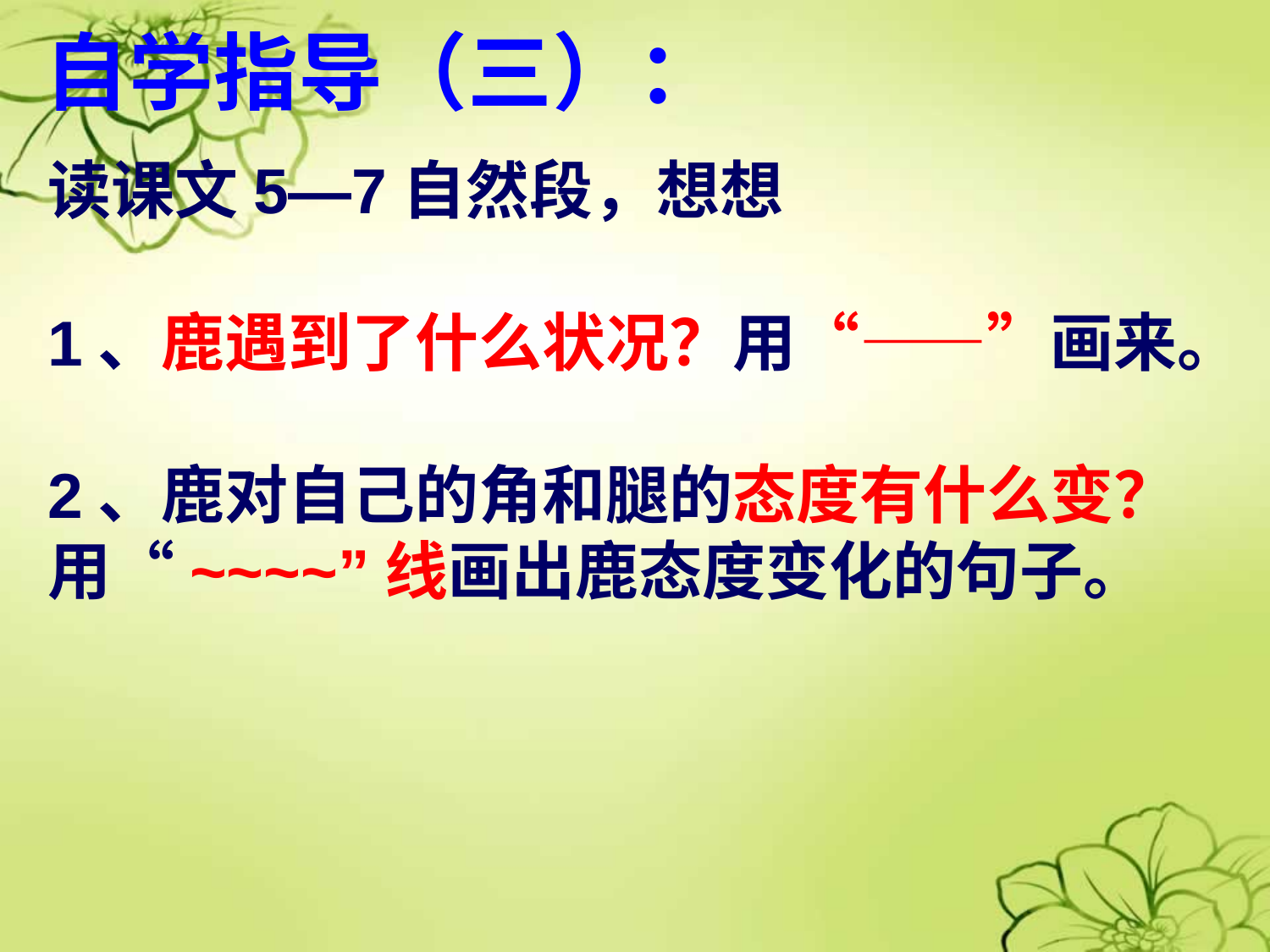

自学指导（三）：
读课文5—7自然段，想想

1、鹿遇到了什么状况？用“——”画来。

2、鹿对自己的角和腿的态度有什么变？用“~~~~”线画出鹿态度变化的句子。